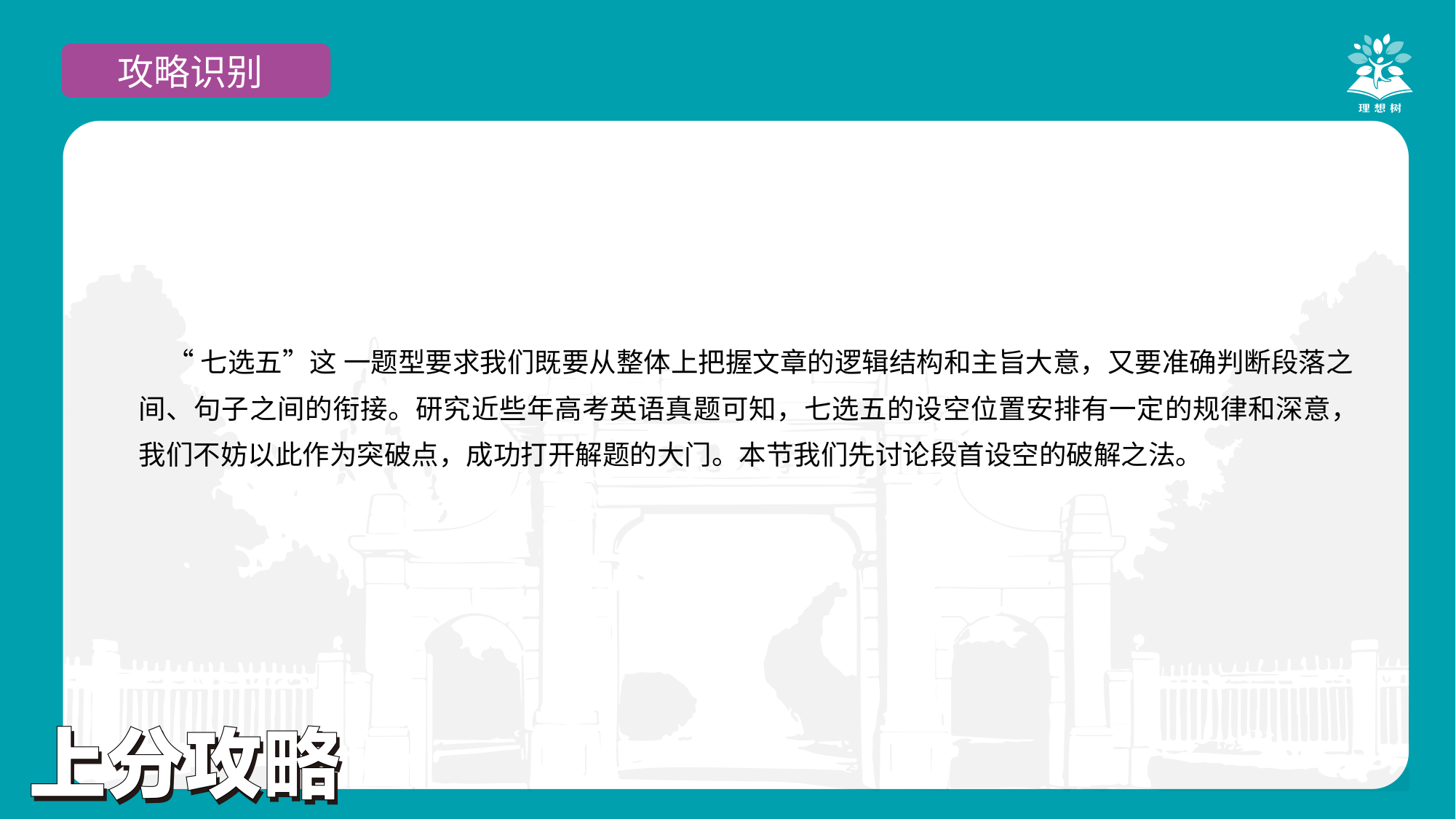

攻略识别
“七选五”这 一题型要求我们既要从整体上把握文章的逻辑结构和主旨大意，又要准确判断段落之 间、句子之间的衔接。研究近些年高考英语真题可知，七选五的设空位置安排有一定的规律和深意，我们不妨以此作为突破点，成功打开解题的大门。本节我们先讨论段首设空的破解之法。